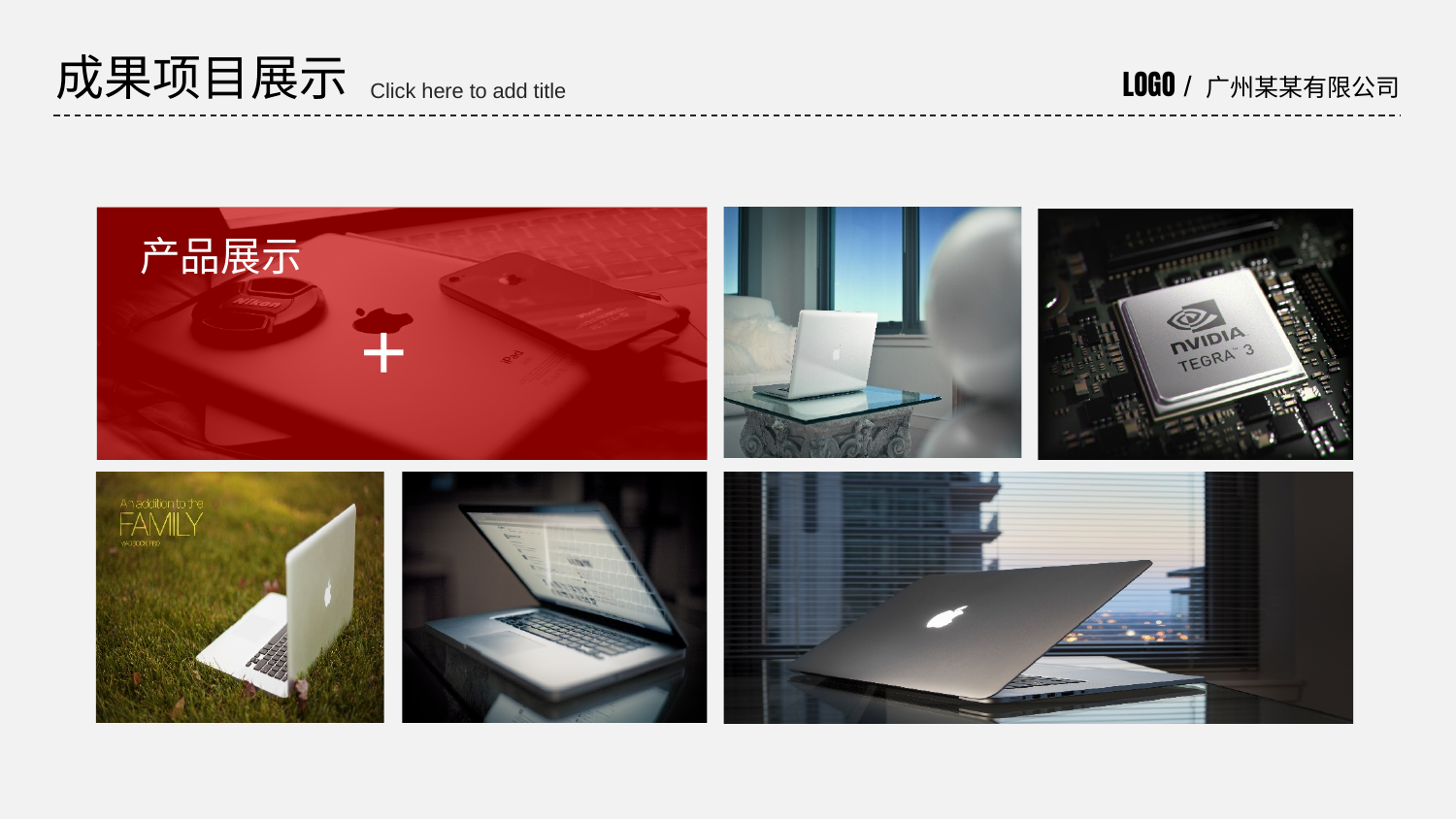

成果项目展示
LOGO / 广州某某有限公司
Click here to add title

产品展示
+